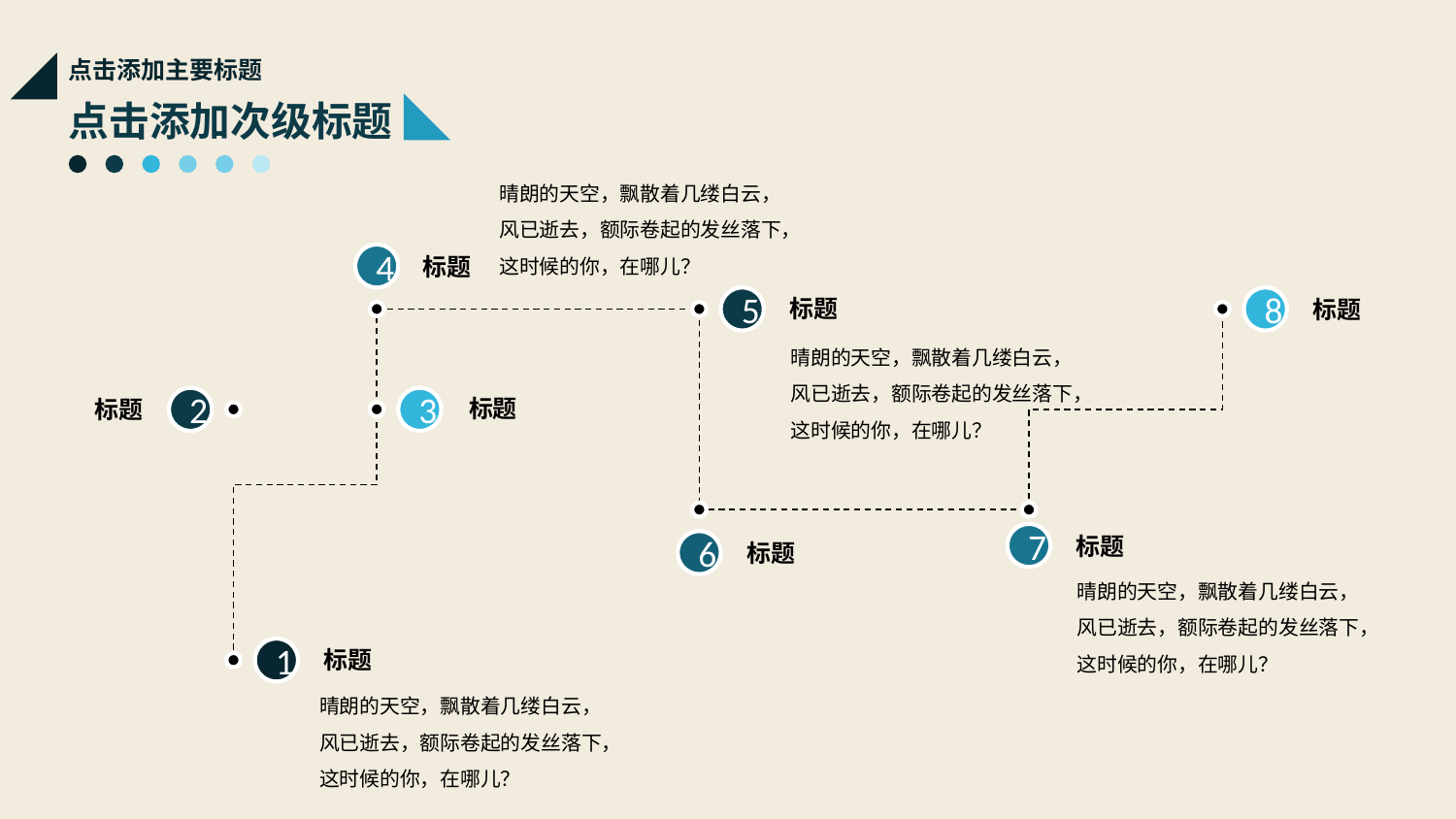

点击添加主要标题

点击添加次级标题

晴朗的天空，飘散着几缕白云，
风已逝去，额际卷起的发丝落下，
这时候的你，在哪儿？
4
标题
标题
5
8
标题

晴朗的天空，飘散着几缕白云，
风已逝去，额际卷起的发丝落下，
这时候的你，在哪儿？
标题
标题
2
3

7
标题
6
标题
晴朗的天空，飘散着几缕白云，
风已逝去，额际卷起的发丝落下，
这时候的你，在哪儿？
标题
1

晴朗的天空，飘散着几缕白云，
风已逝去，额际卷起的发丝落下，
这时候的你，在哪儿？